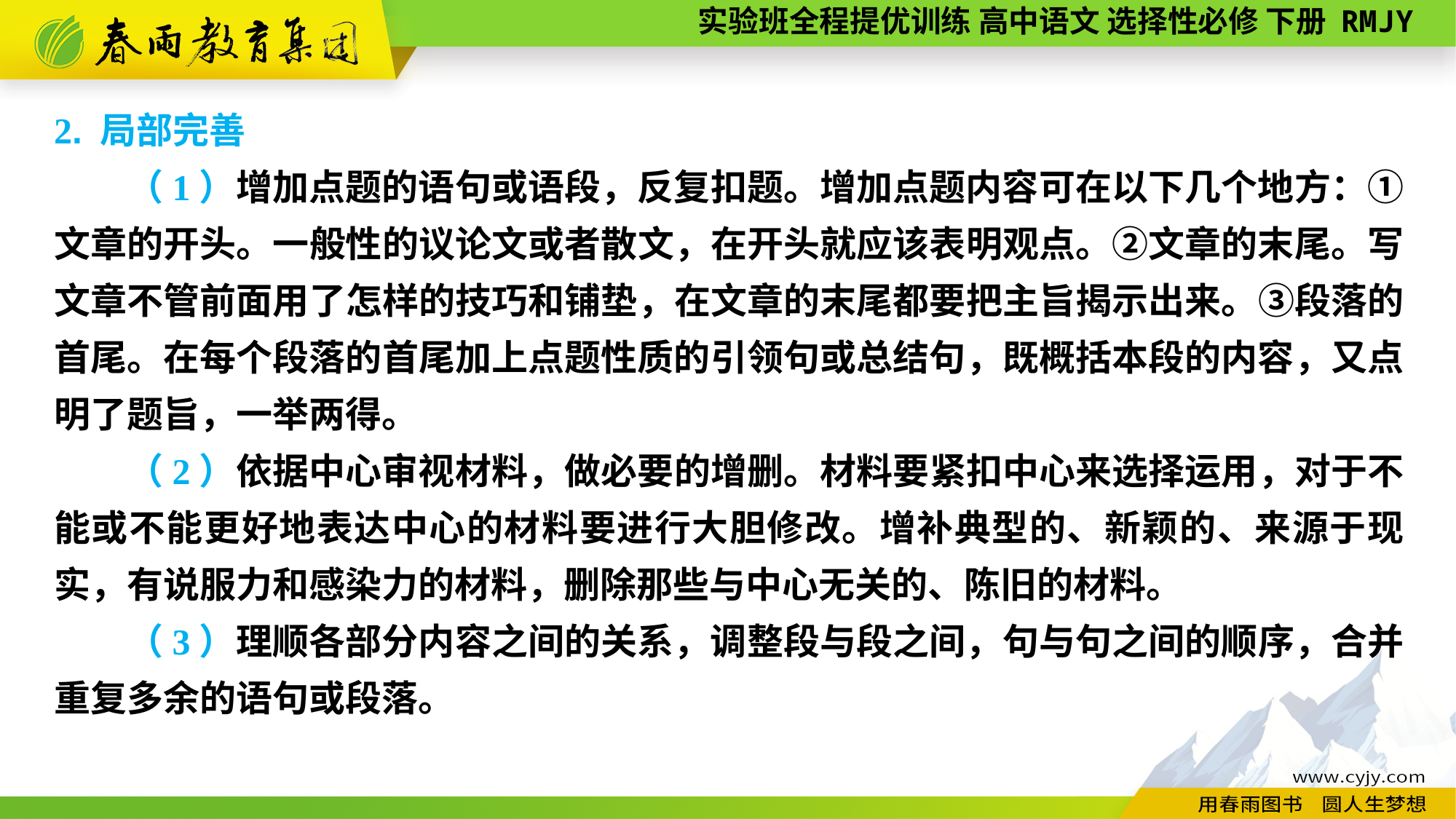

2. 局部完善
（1）增加点题的语句或语段，反复扣题。增加点题内容可在以下几个地方：①文章的开头。一般性的议论文或者散文，在开头就应该表明观点。②文章的末尾。写文章不管前面用了怎样的技巧和铺垫，在文章的末尾都要把主旨揭示出来。③段落的首尾。在每个段落的首尾加上点题性质的引领句或总结句，既概括本段的内容，又点明了题旨，一举两得。
（2）依据中心审视材料，做必要的增删。材料要紧扣中心来选择运用，对于不能或不能更好地表达中心的材料要进行大胆修改。增补典型的、新颖的、来源于现实，有说服力和感染力的材料，删除那些与中心无关的、陈旧的材料。
（3）理顺各部分内容之间的关系，调整段与段之间，句与句之间的顺序，合并重复多余的语句或段落。